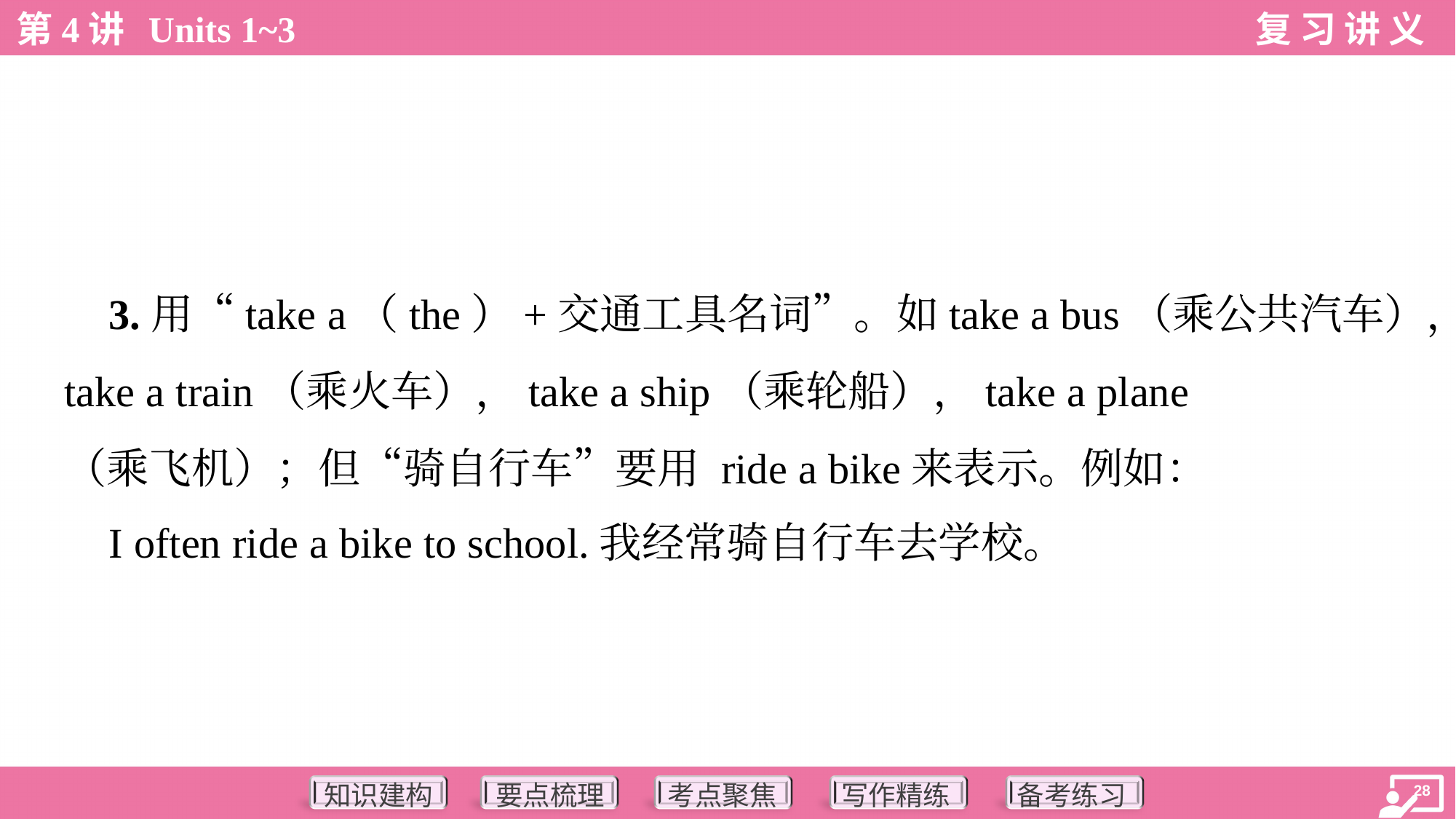

3.用“take a（the）+交通工具名词”。如take a bus（乘公共汽车），
take a train（乘火车），take a ship（乘轮船），take a plane
（乘飞机）；但“骑自行车”要用 ride a bike来表示。例如：
    I often ride a bike to school.我经常骑自行车去学校。